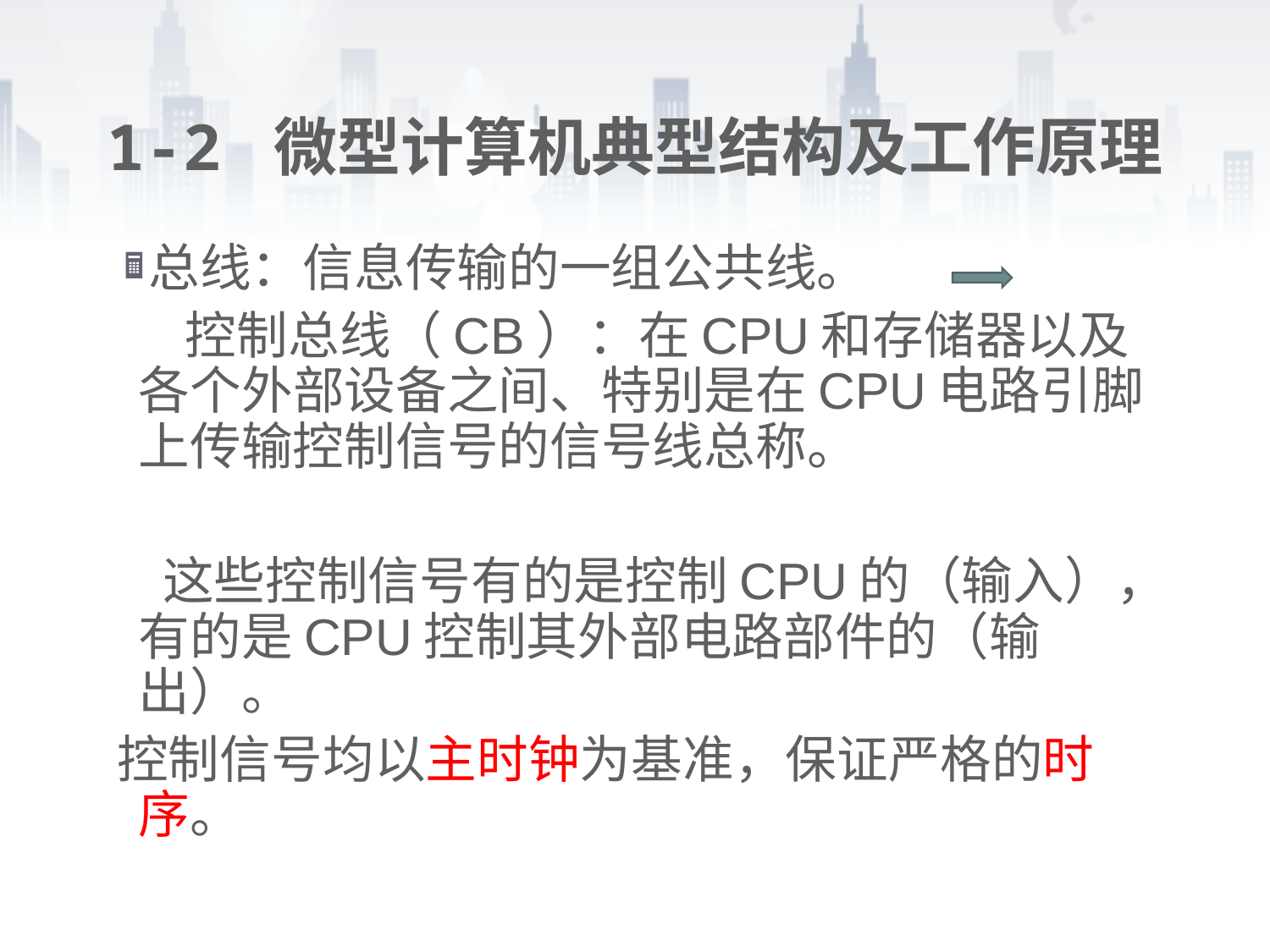

# 1-2 微型计算机典型结构及工作原理
总线：信息传输的一组公共线。
     控制总线（CB）：在CPU和存储器以及各个外部设备之间、特别是在CPU电路引脚上传输控制信号的信号线总称。

   这些控制信号有的是控制CPU的（输入），有的是CPU控制其外部电路部件的（输出）。
控制信号均以主时钟为基准，保证严格的时序。